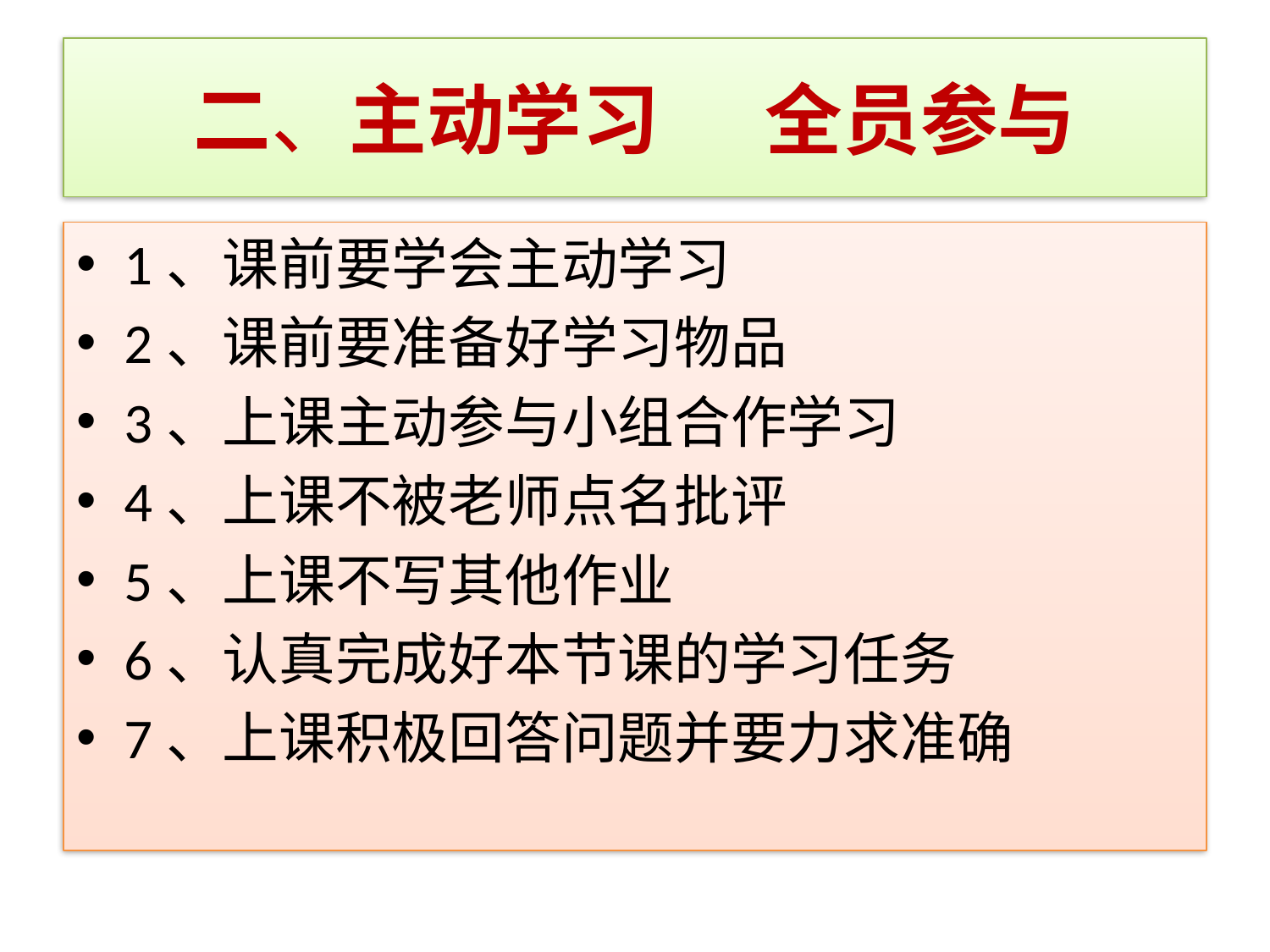

# 二、主动学习      全员参与
1、课前要学会主动学习
2、课前要准备好学习物品
3、上课主动参与小组合作学习
4、上课不被老师点名批评
5、上课不写其他作业
6、认真完成好本节课的学习任务
7、上课积极回答问题并要力求准确